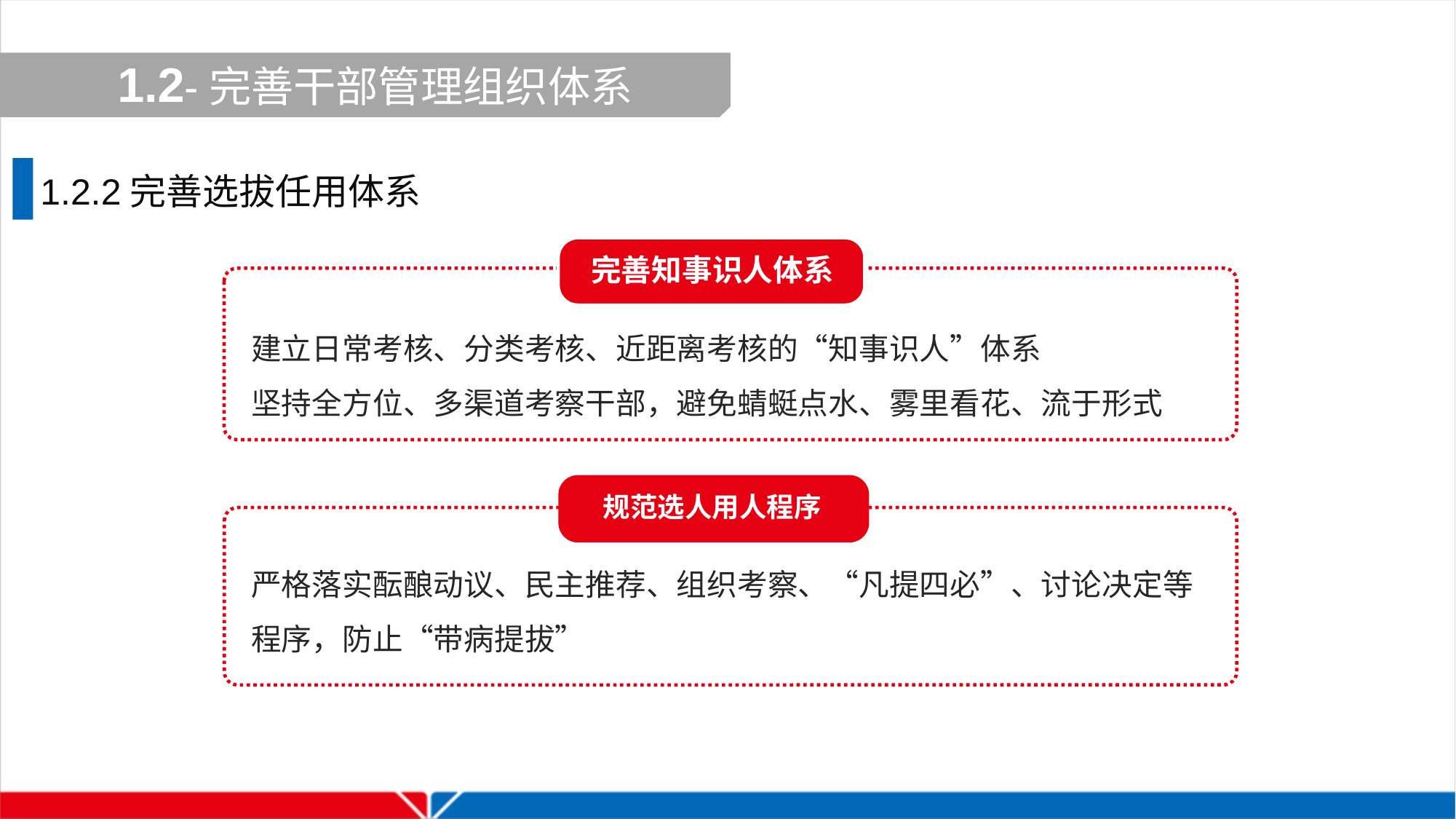

1.2-完善干部管理组织体系

1.2.2完善选拔任用体系

完善知事识人体系

建立日常考核、分类考核、近距离考核的“知事识人”体系
坚持全方位、多渠道考察干部，避免蜻蜓点水、雾里看花、流于形式

规范选人用人程序

严格落实酝酿动议、民主推荐、组织考察、“凡提四必”、讨论决定等程序，防止“带病提拔”